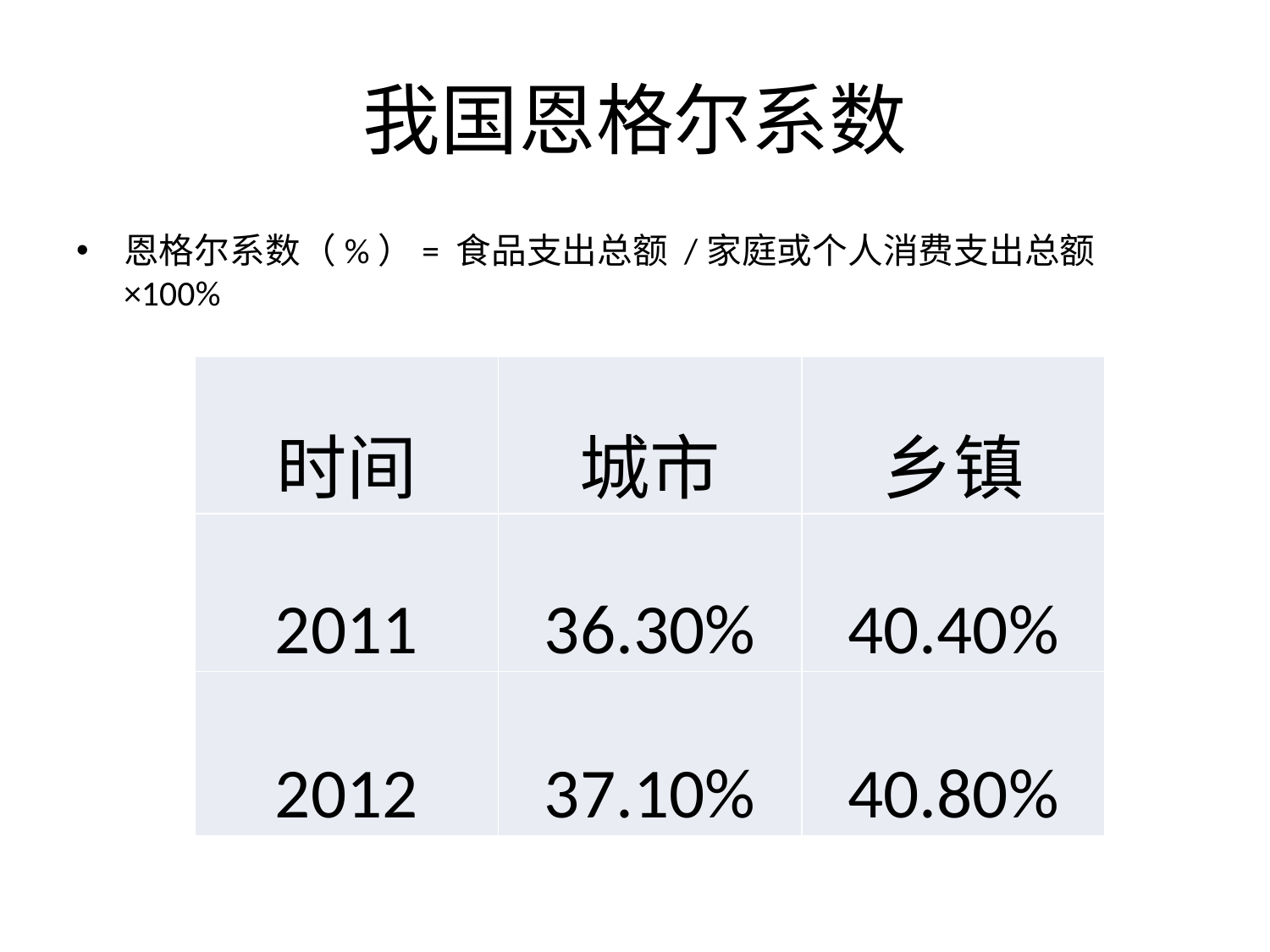

# 我国恩格尔系数
恩格尔系数（%）= 食品支出总额 /家庭或个人消费支出总额×100%
| 时间 | 城市 | 乡镇 |
| --- | --- | --- |
| 2011 | 36.30% | 40.40% |
| 2012 | 37.10% | 40.80% |